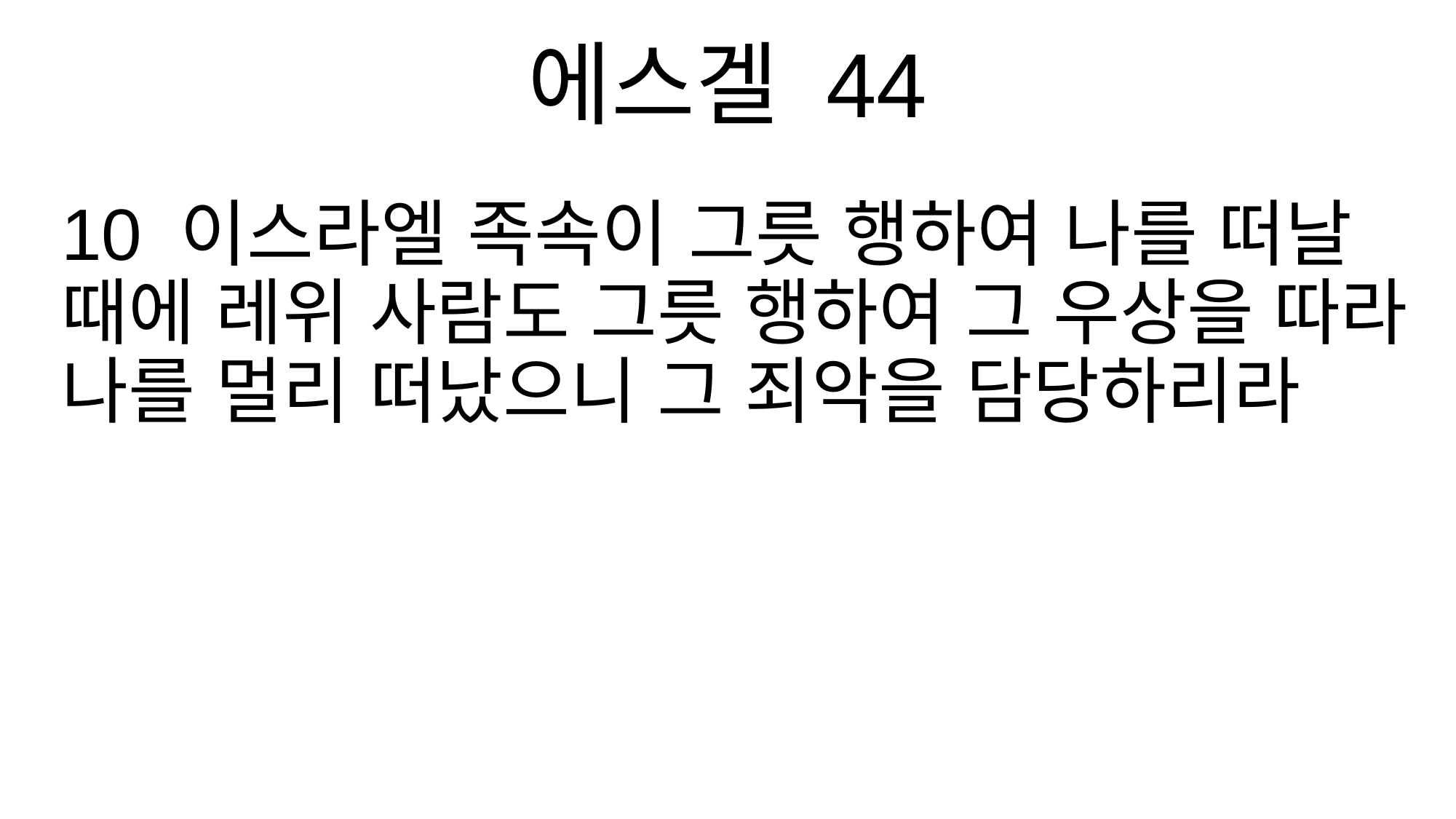

에스겔 44
10 이스라엘 족속이 그릇 행하여 나를 떠날 때에 레위 사람도 그릇 행하여 그 우상을 따라 나를 멀리 떠났으니 그 죄악을 담당하리라